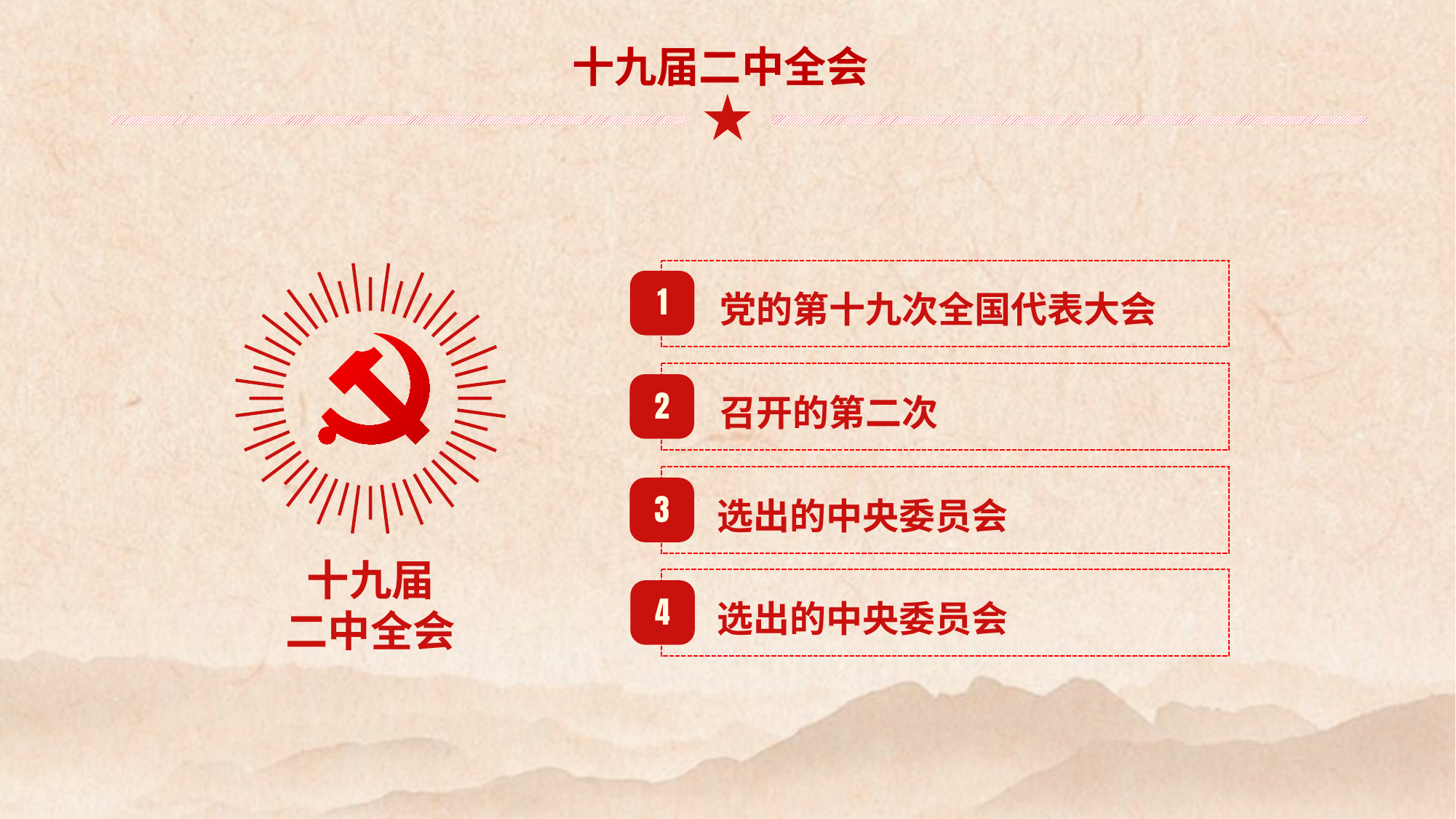

十九届二中全会

1
党的第十九次全国代表大会

十九届
二中全会

2
召开的第二次

3
选出的中央委员会

4
选出的中央委员会